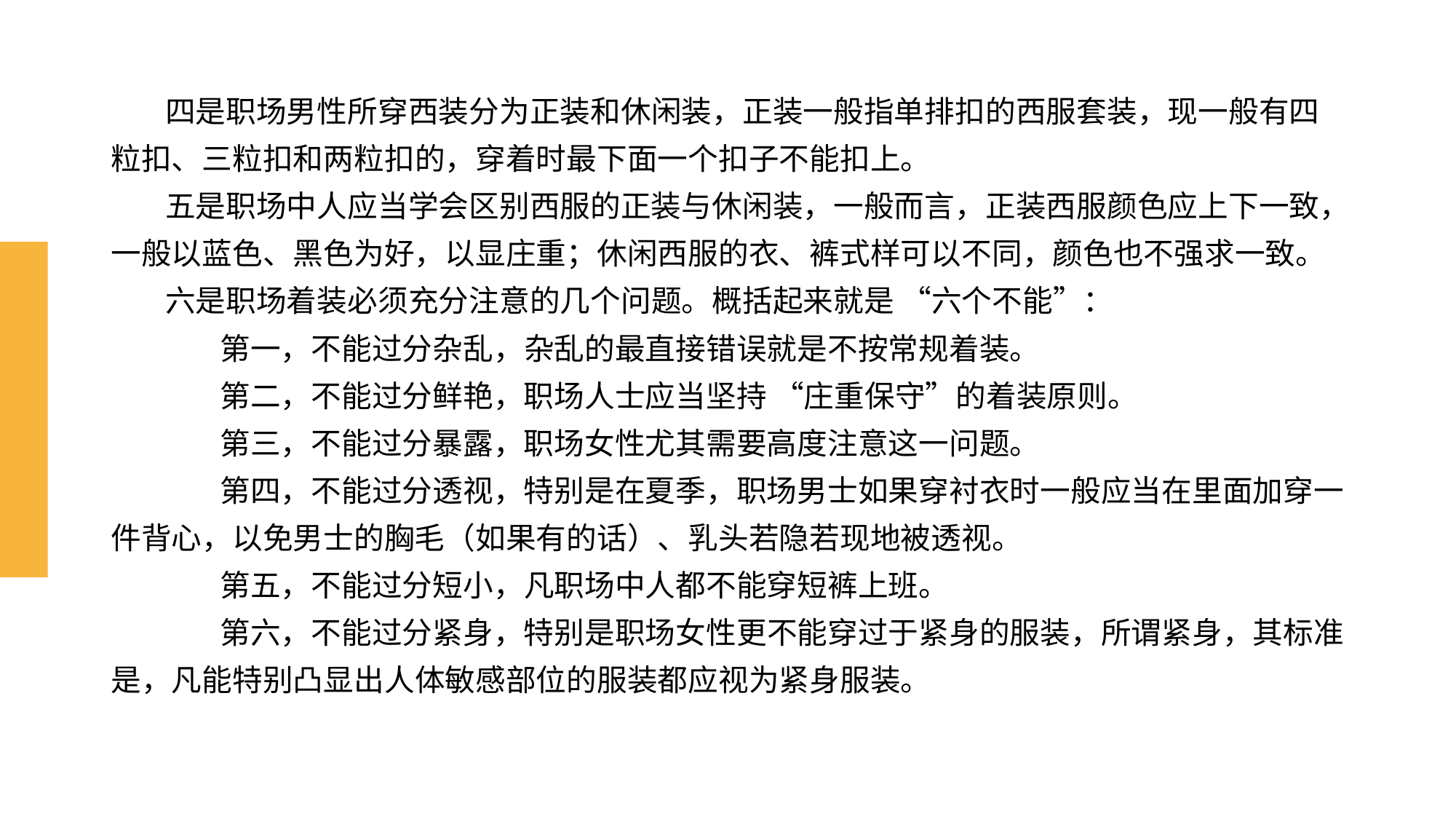

# 四是职场男性所穿西装分为正装和休闲装，正装一般指单排扣的西服套装，现一般有四粒扣、三粒扣和两粒扣的，穿着时最下面一个扣子不能扣上。
       五是职场中人应当学会区别西服的正装与休闲装，一般而言，正装西服颜色应上下一致，一般以蓝色、黑色为好，以显庄重；休闲西服的衣、裤式样可以不同，颜色也不强求一致。
       六是职场着装必须充分注意的几个问题。概括起来就是 “六个不能”：
	第一，不能过分杂乱，杂乱的最直接错误就是不按常规着装。
	第二，不能过分鲜艳，职场人士应当坚持 “庄重保守”的着装原则。
	第三，不能过分暴露，职场女性尤其需要高度注意这一问题。
	第四，不能过分透视，特别是在夏季，职场男士如果穿衬衣时一般应当在里面加穿一件背心，以免男士的胸毛（如果有的话）、乳头若隐若现地被透视。
	第五，不能过分短小，凡职场中人都不能穿短裤上班。
	第六，不能过分紧身，特别是职场女性更不能穿过于紧身的服装，所谓紧身，其标准是，凡能特别凸显出人体敏感部位的服装都应视为紧身服装。